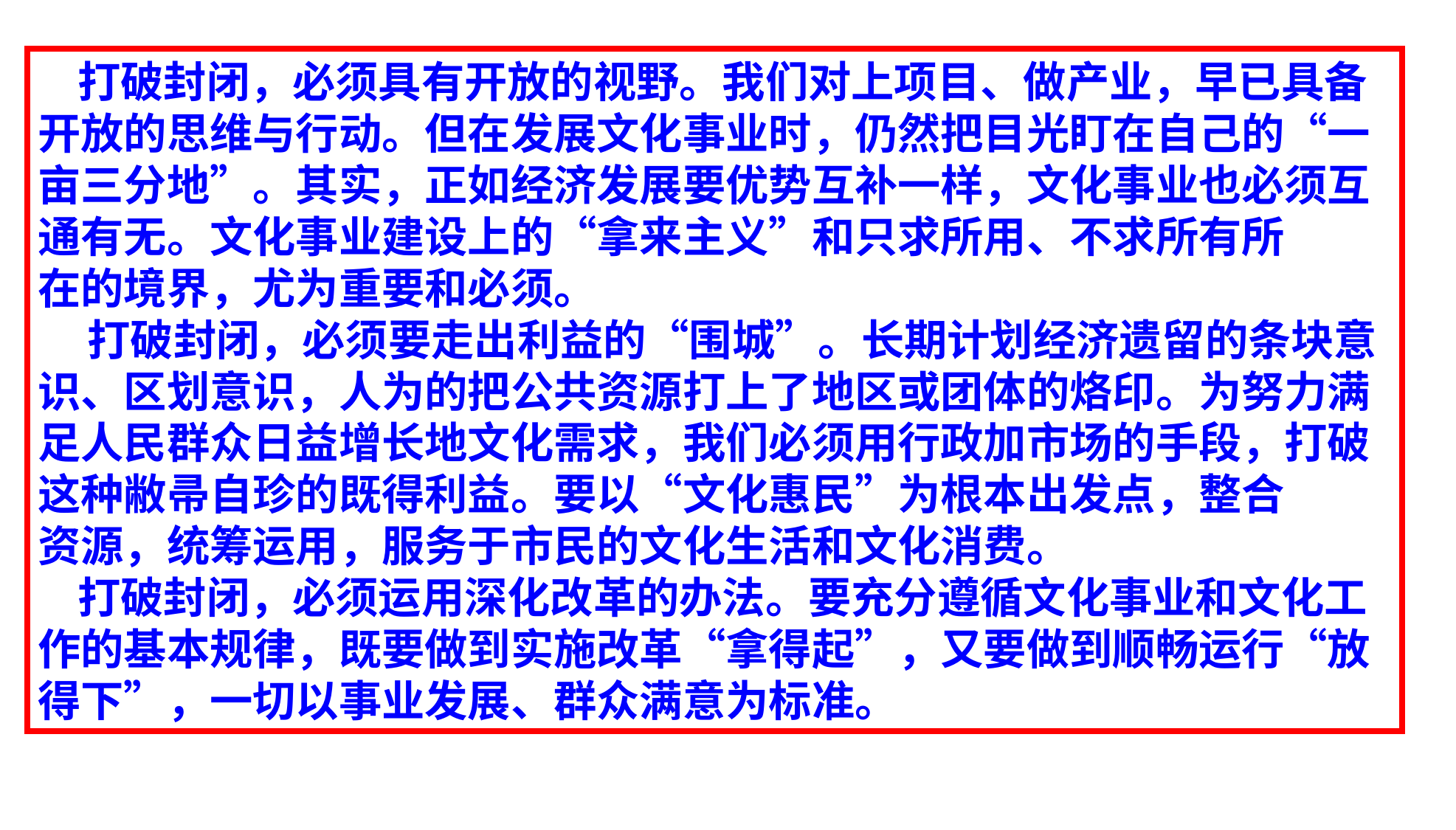

打破封闭，必须具有开放的视野。我们对上项目、做产业，早已具备开放的思维与行动。但在发展文化事业时，仍然把目光盯在自己的“一亩三分地”。其实，正如经济发展要优势互补一样，文化事业也必须互通有无。文化事业建设上的“拿来主义”和只求所用、不求所有所
在的境界，尤为重要和必须。
    打破封闭，必须要走出利益的“围城”。长期计划经济遗留的条块意识、区划意识，人为的把公共资源打上了地区或团体的烙印。为努力满足人民群众日益增长地文化需求，我们必须用行政加市场的手段，打破这种敝帚自珍的既得利益。要以“文化惠民”为根本出发点，整合
资源，统筹运用，服务于市民的文化生活和文化消费。
   打破封闭，必须运用深化改革的办法。要充分遵循文化事业和文化工作的基本规律，既要做到实施改革“拿得起”，又要做到顺畅运行“放得下”，一切以事业发展、群众满意为标准。